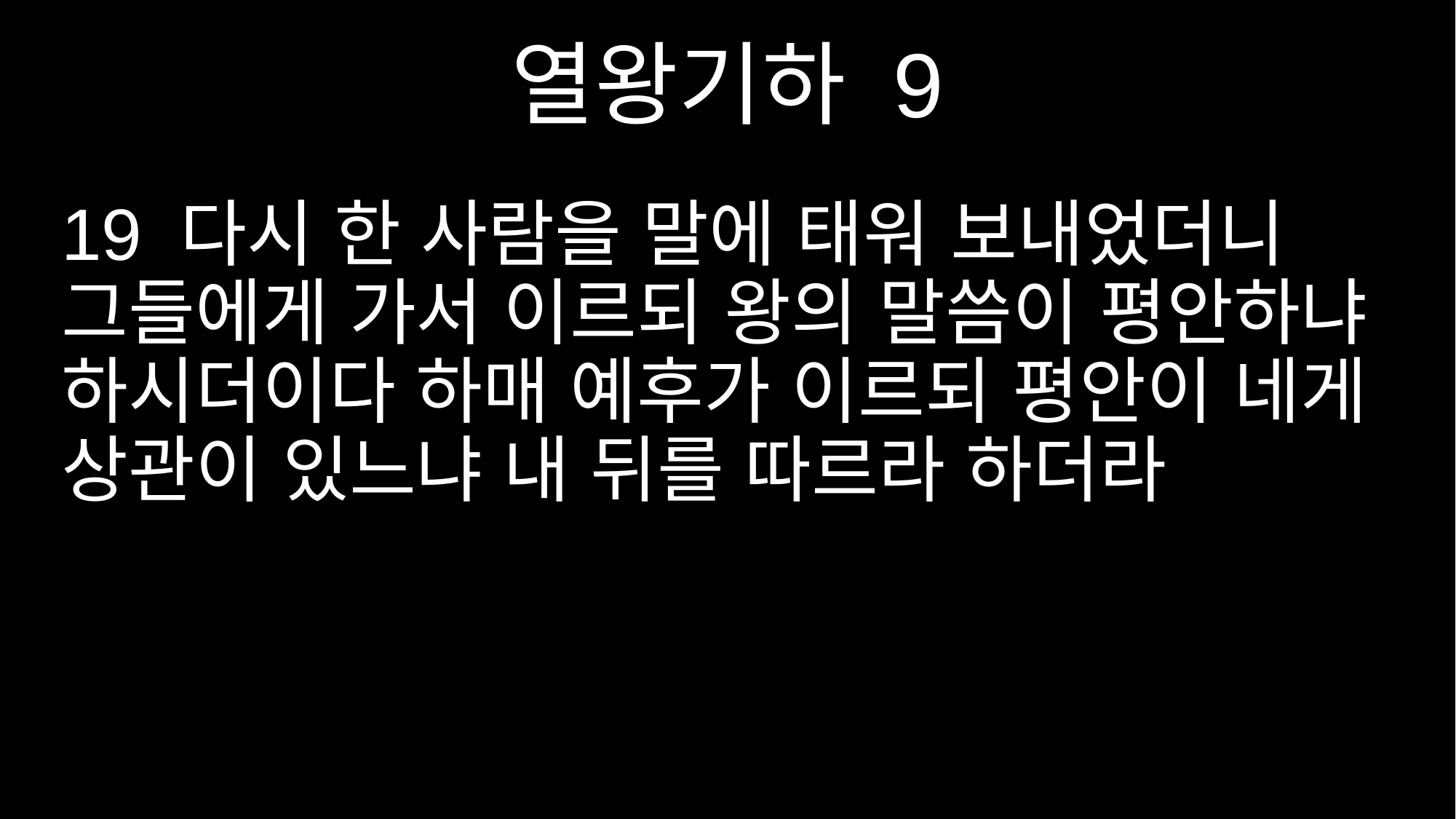

열왕기하 9
19 다시 한 사람을 말에 태워 보내었더니 그들에게 가서 이르되 왕의 말씀이 평안하냐 하시더이다 하매 예후가 이르되 평안이 네게 상관이 있느냐 내 뒤를 따르라 하더라